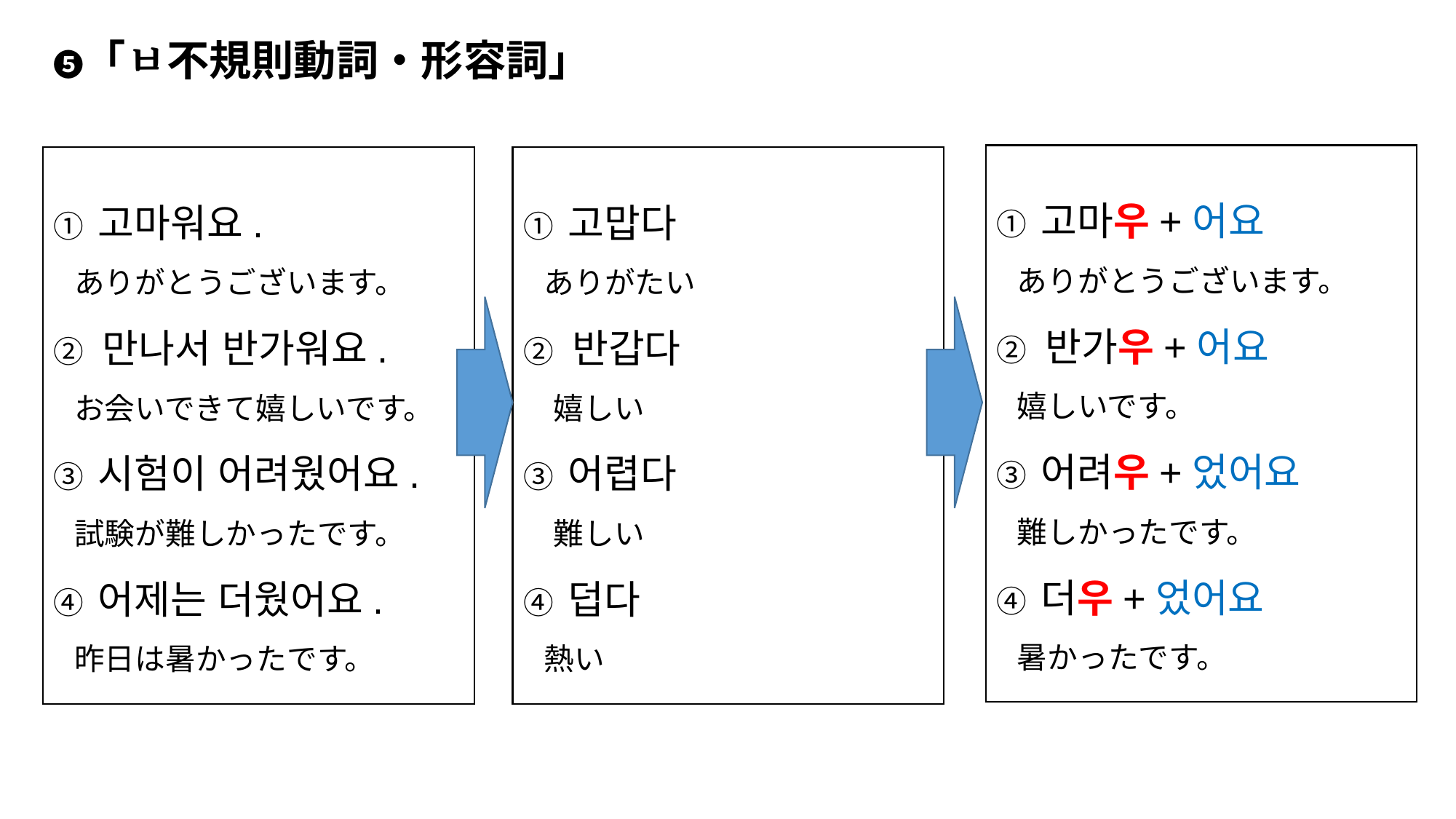

❺「ㅂ不規則動詞・形容詞」

① 고마우+어요
  ありがとうございます。
② 반가우+어요
  嬉しいです。
③ 어려우+었어요
  難しかったです。
④ 더우+었어요
  暑かったです。
① 고맙다
  ありがたい
② 반갑다
　嬉しい
③ 어렵다
　難しい
④ 덥다
  熱い
① 고마워요.
  ありがとうございます。
② 만나서 반가워요.
  お会いできて嬉しいです。
③ 시험이 어려웠어요.
  試験が難しかったです。
④ 어제는 더웠어요.
  昨日は暑かったです。